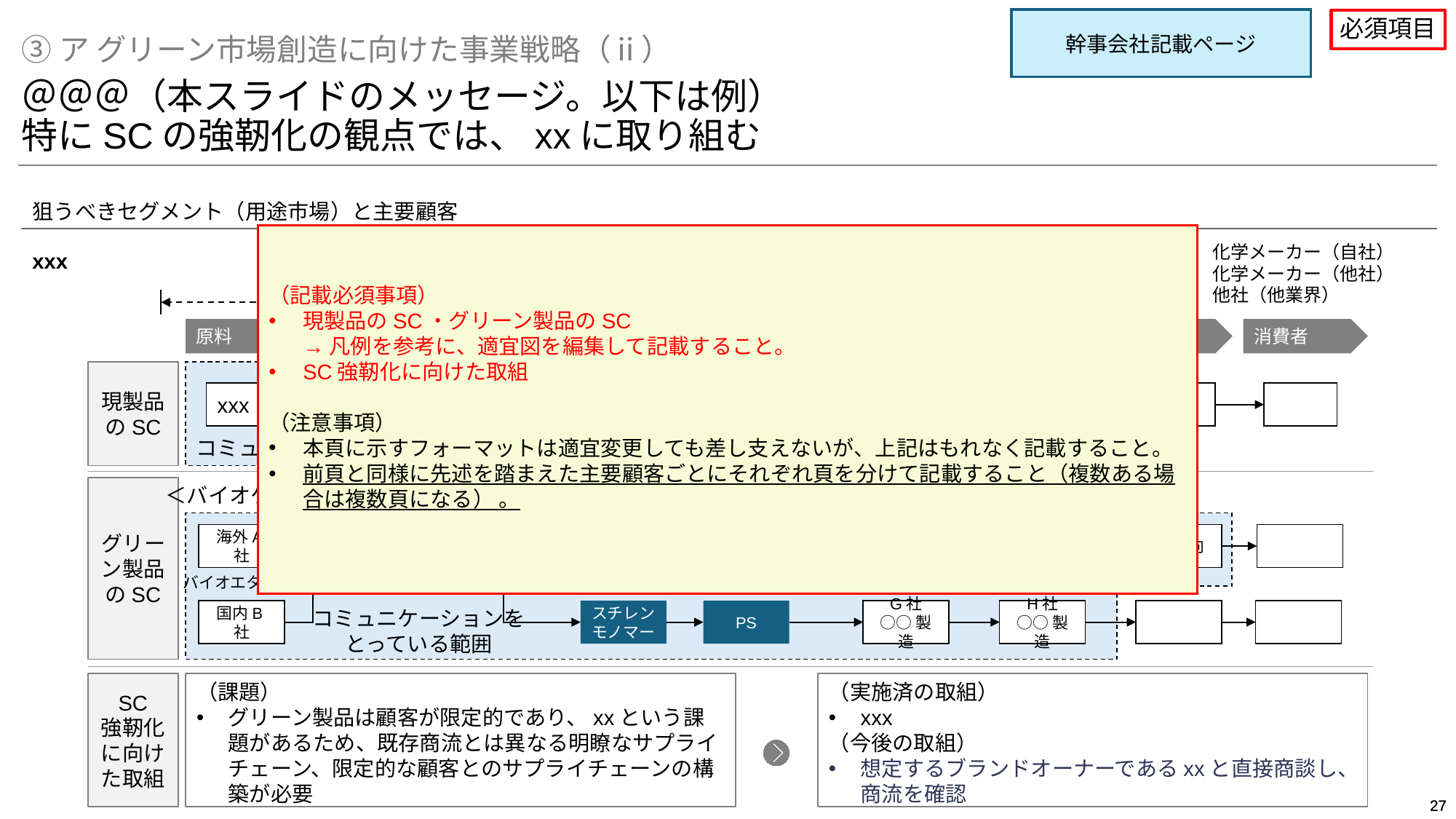

幹事会社記載ページ
必須項目
③ア グリーン市場創造に向けた事業戦略（ⅱ）
＠＠＠（本スライドのメッセージ。以下は例）
特にSCの強靭化の観点では、xxに取り組む
狙うべきセグメント（用途市場）と主要顧客
（記載必須事項）
現製品のSC・グリーン製品のSC
→凡例を参考に、適宜図を編集して記載すること。
SC強靭化に向けた取組
（注意事項）
本頁に示すフォーマットは適宜変更しても差し支えないが、上記はもれなく記載すること。
前頁と同様に先述を踏まえた主要顧客ごとにそれぞれ頁を分けて記載すること（複数ある場合は複数頁になる） 。

xxx

化学メーカー（自社）

化学メーカー（他社）

他社（他業界）
素材産業
川下産業
原料
基礎化学品
誘導体・機能材
部材/部品
最終製品
卸・流通
消費者
現製品のSC
コミュニケーションをとっている範囲
xxx
xxx
xxx
xxx
xxx
xxx

＜バイオケミカル＞
グリーン製品のSC

海外A社
エチレン
PE
C社
○○製造
D社
○○製造
E社
○○製造
F社
○○向け

バイオエタノール
国内B社
スチレン
モノマー
PS
G社
○○製造
H社
○○製造

コミュニケーションを
とっている範囲
SC
強靭化に向けた取組
（課題）
グリーン製品は顧客が限定的であり、xxという課題があるため、既存商流とは異なる明瞭なサプライチェーン、限定的な顧客とのサプライチェーンの構築が必要

（実施済の取組）
xxx
（今後の取組）
想定するブランドオーナーであるxxと直接商談し、商流を確認